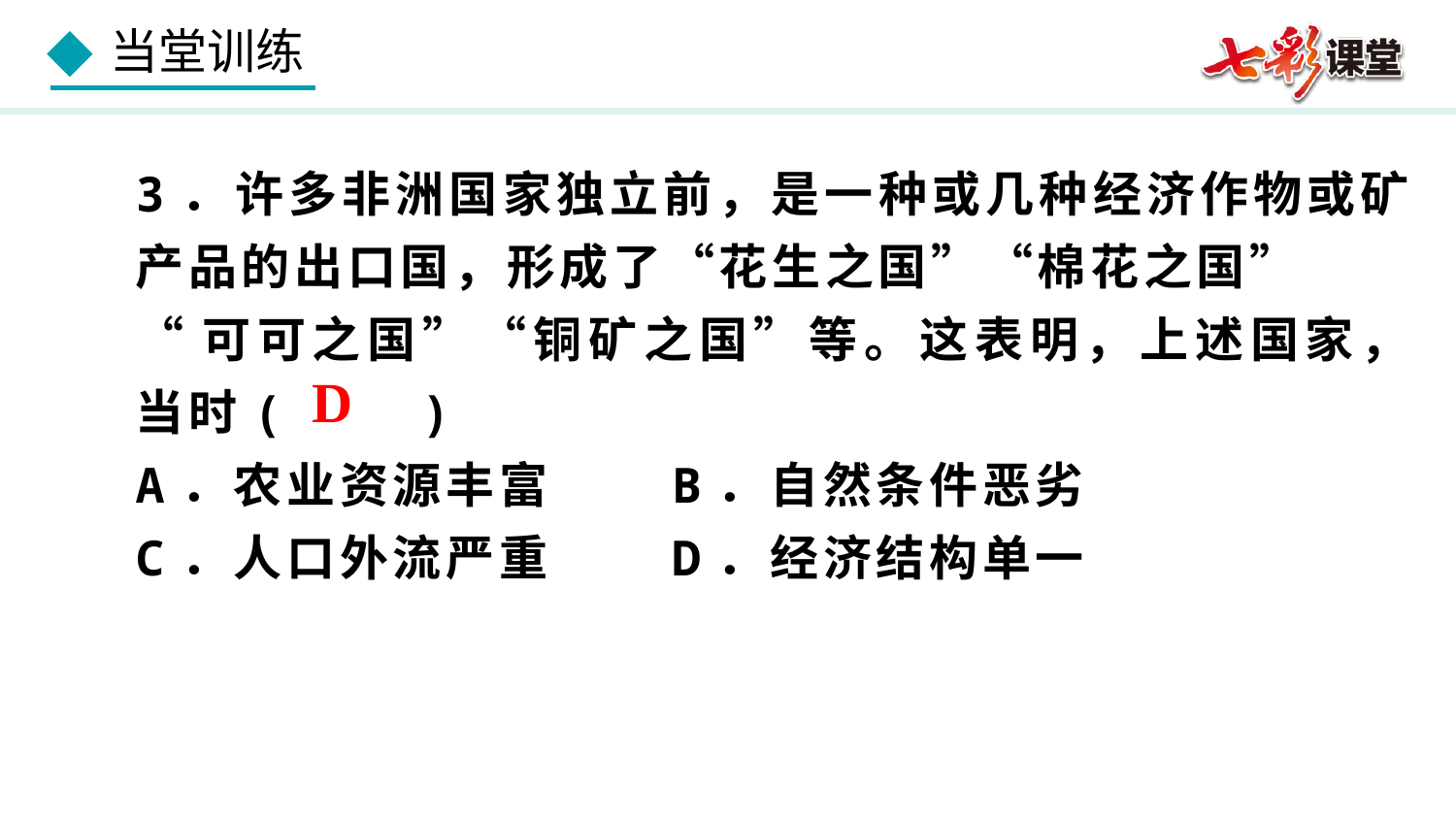

3．许多非洲国家独立前，是一种或几种经济作物或矿产品的出口国，形成了“花生之国”“棉花之国”
“可可之国”“铜矿之国”等。这表明，上述国家，当时(    )
A．农业资源丰富       B．自然条件恶劣
C．人口外流严重       D．经济结构单一
D